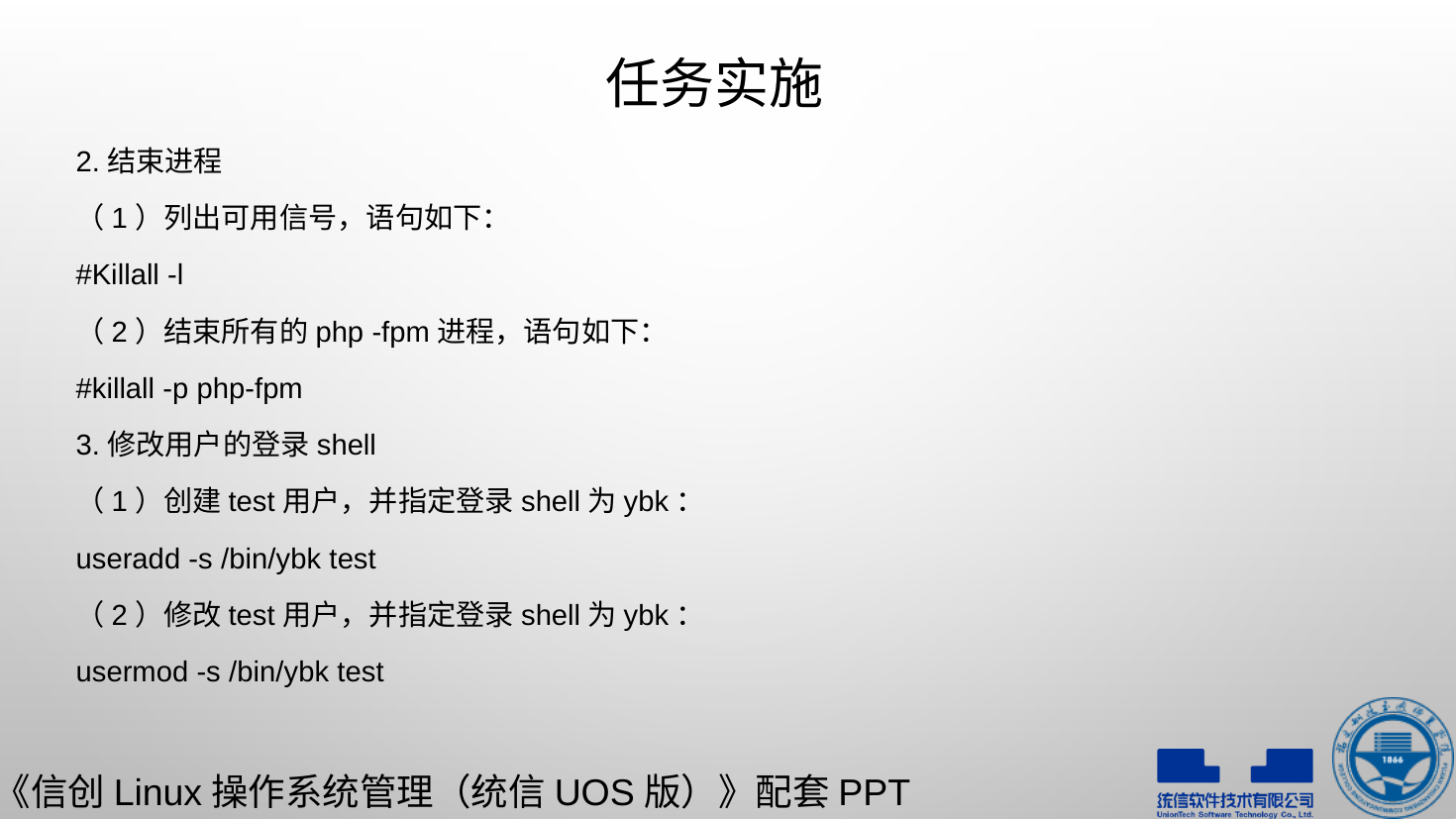

# 任务实施
2.结束进程
（1）列出可用信号，语句如下：
#Killall -l
（2）结束所有的php -fpm进程，语句如下：
#killall -p php-fpm
3.修改用户的登录shell
（1）创建test用户，并指定登录shell为ybk：
useradd -s /bin/ybk test
（2）修改test用户，并指定登录shell为ybk：
usermod -s /bin/ybk test